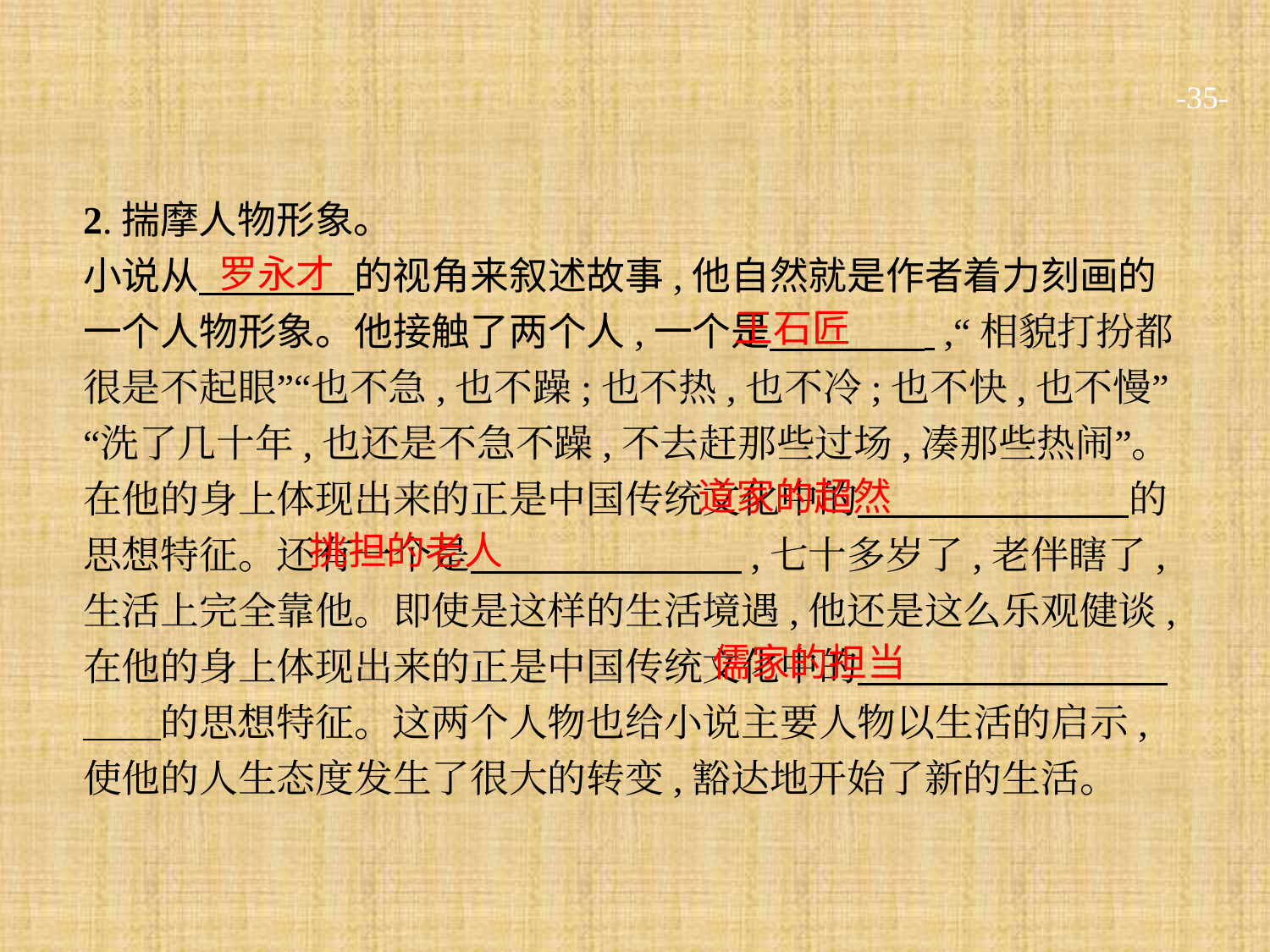

-35-
2.揣摩人物形象。
小说从　　　　的视角来叙述故事,他自然就是作者着力刻画的一个人物形象。他接触了两个人,一个是　　　　 ,“相貌打扮都很是不起眼”“也不急,也不躁;也不热,也不冷;也不快,也不慢”“洗了几十年,也还是不急不躁,不去赶那些过场,凑那些热闹”。在他的身上体现出来的正是中国传统文化中的　　　　　　　的思想特征。还有一个是　　　　　　　,七十多岁了,老伴瞎了,生活上完全靠他。即使是这样的生活境遇,他还是这么乐观健谈,在他的身上体现出来的正是中国传统文化中的　　　　　　　　　　的思想特征。这两个人物也给小说主要人物以生活的启示,使他的人生态度发生了很大的转变,豁达地开始了新的生活。
罗永才
王石匠
道家的超然
挑担的老人
儒家的担当